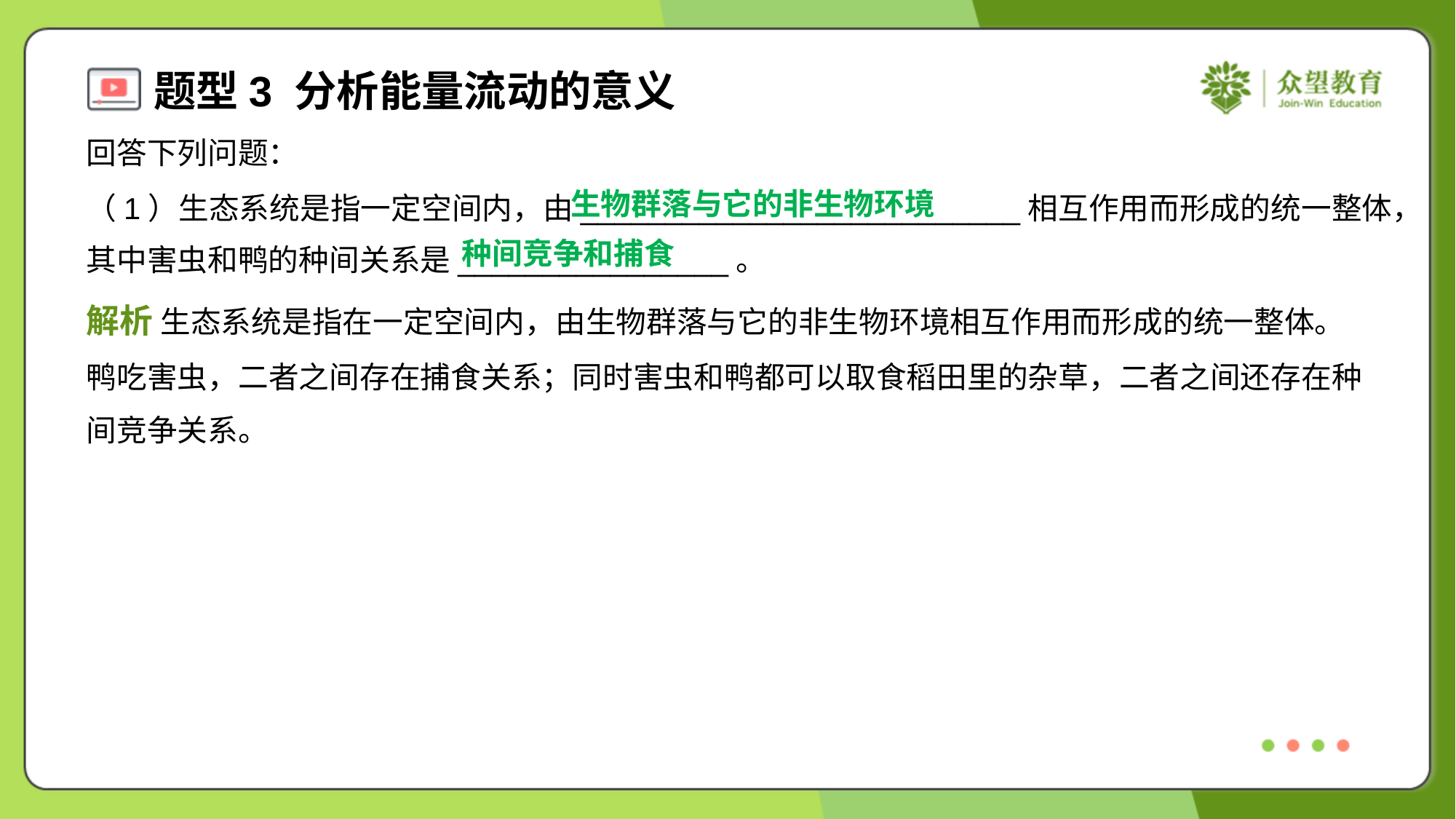

回答下列问题：
生物群落与它的非生物环境
（1）生态系统是指一定空间内，由__________________________相互作用而形成的统一整体，
其中害虫和鸭的种间关系是________________。
种间竞争和捕食
解析 生态系统是指在一定空间内，由生物群落与它的非生物环境相互作用而形成的统一整体。
鸭吃害虫，二者之间存在捕食关系；同时害虫和鸭都可以取食稻田里的杂草，二者之间还存在种
间竞争关系。